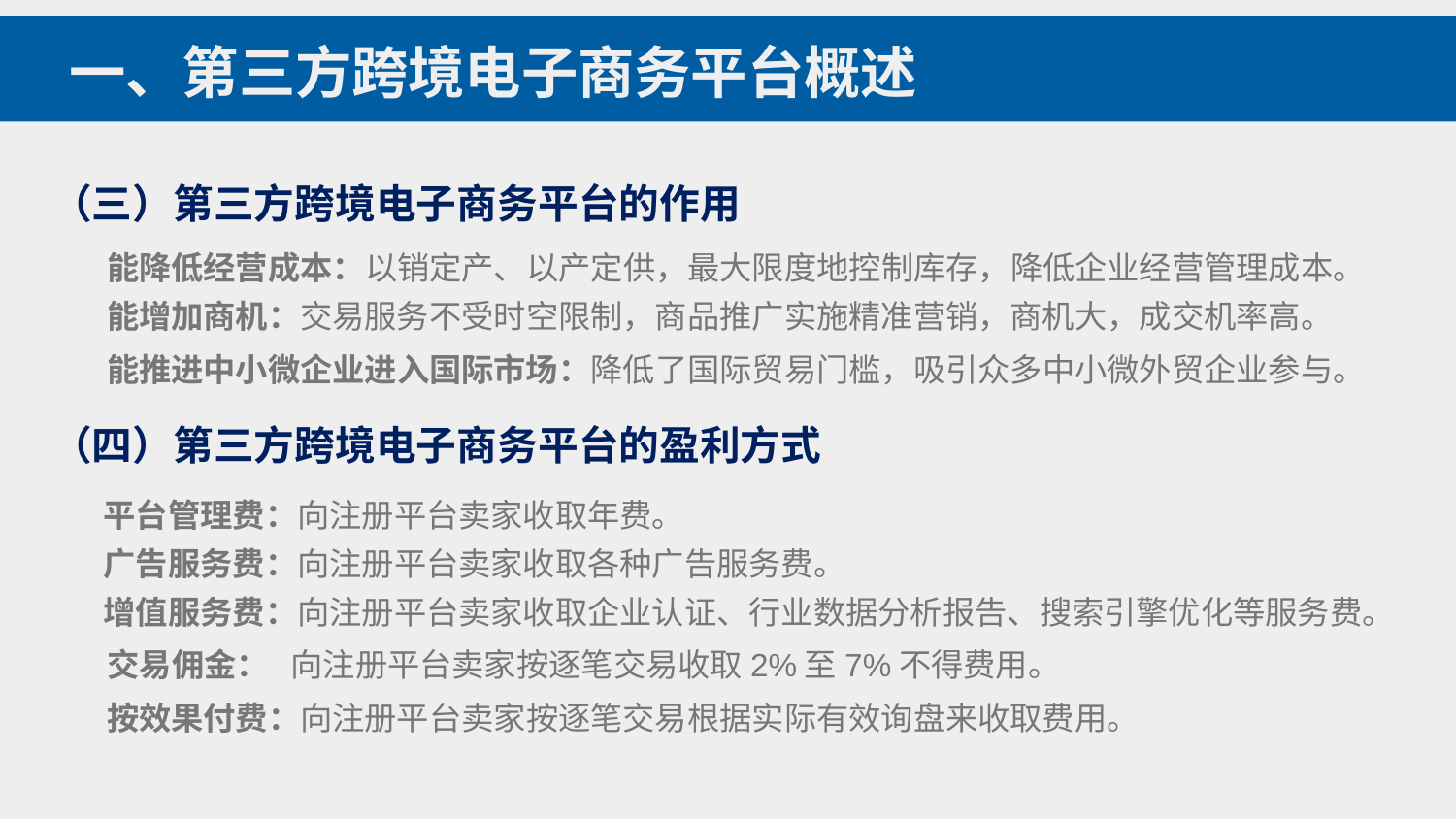

一、第三方跨境电子商务平台概述
（三）第三方跨境电子商务平台的作用
能降低经营成本：以销定产、以产定供，最大限度地控制库存，降低企业经营管理成本。
能增加商机：交易服务不受时空限制，商品推广实施精准营销，商机大，成交机率高。
能推进中小微企业进入国际市场：降低了国际贸易门槛，吸引众多中小微外贸企业参与。
（四）第三方跨境电子商务平台的盈利方式
平台管理费：向注册平台卖家收取年费。
广告服务费：向注册平台卖家收取各种广告服务费。
增值服务费：向注册平台卖家收取企业认证、行业数据分析报告、搜索引擎优化等服务费。
交易佣金：   向注册平台卖家按逐笔交易收取2%至7%不得费用。
按效果付费：向注册平台卖家按逐笔交易根据实际有效询盘来收取费用。